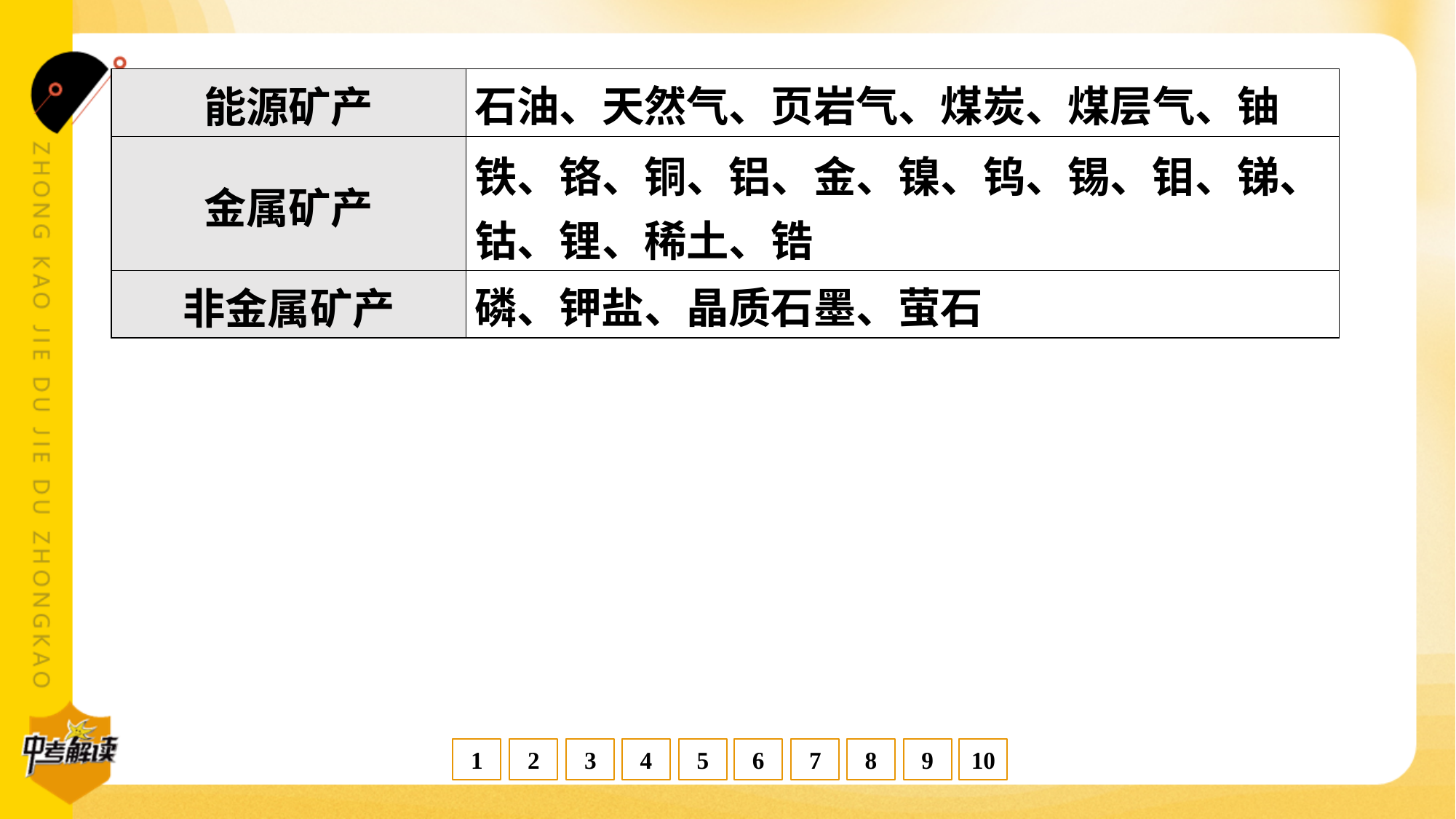

| 能源矿产 | 石油、天然气、页岩气、煤炭、煤层气、铀 |
| --- | --- |
| 金属矿产 | 铁、铬、铜、铝、金、镍、钨、锡、钼、锑、 钴、锂、稀土、锆 |
| 非金属矿产 | 磷、钾盐、晶质石墨、萤石 |